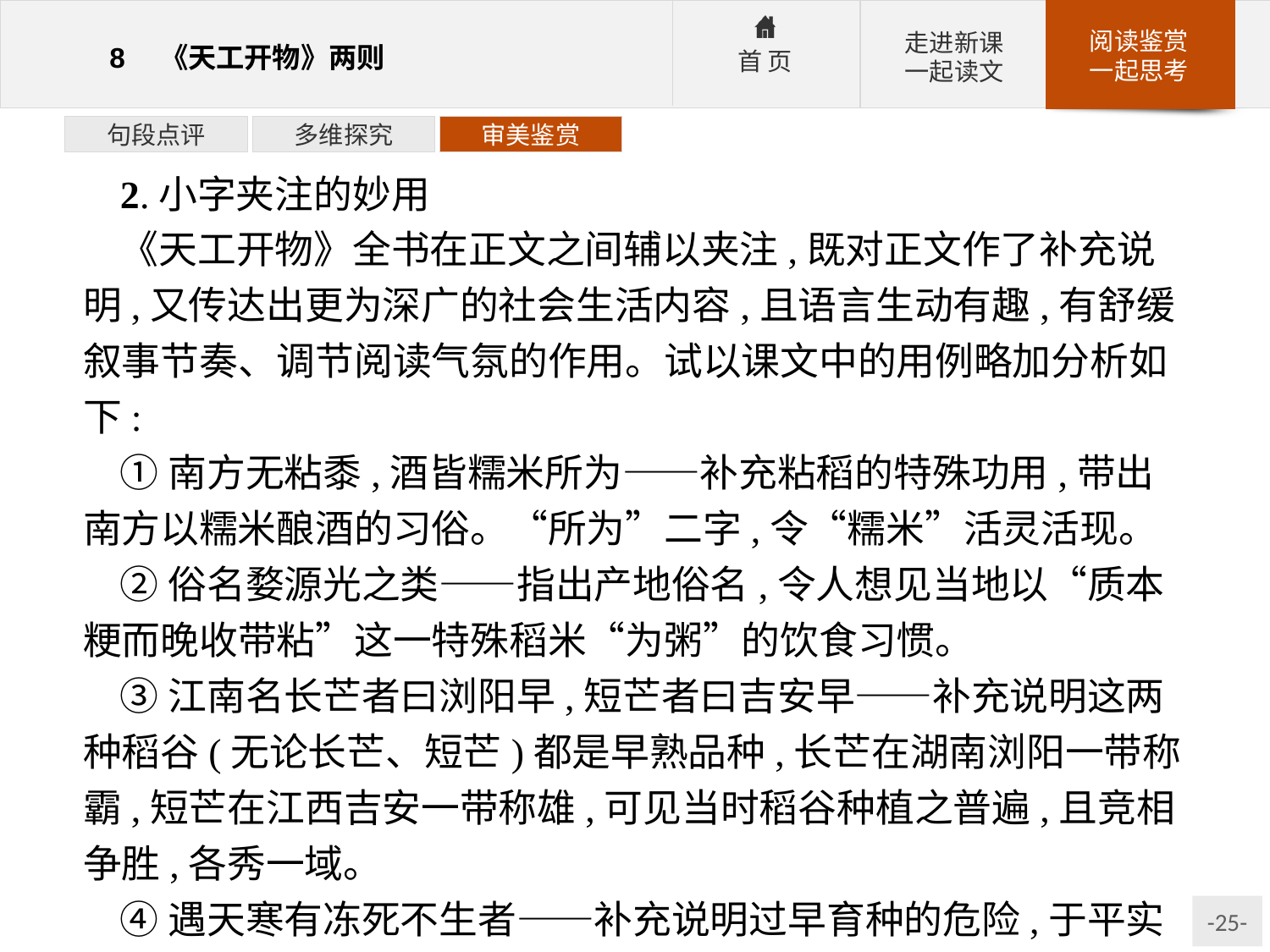

句段点评
多维探究
审美鉴赏
2.小字夹注的妙用
《天工开物》全书在正文之间辅以夹注,既对正文作了补充说明,又传达出更为深广的社会生活内容,且语言生动有趣,有舒缓叙事节奏、调节阅读气氛的作用。试以课文中的用例略加分析如下:
①南方无粘黍,酒皆糯米所为——补充粘稻的特殊功用,带出南方以糯米酿酒的习俗。“所为”二字,令“糯米”活灵活现。
②俗名婺源光之类——指出产地俗名,令人想见当地以“质本粳而晚收带粘”这一特殊稻米“为粥”的饮食习惯。
③江南名长芒者曰浏阳早,短芒者曰吉安早——补充说明这两种稻谷(无论长芒、短芒)都是早熟品种,长芒在湖南浏阳一带称霸,短芒在江西吉安一带称雄,可见当时稻谷种植之普遍,且竞相争胜,各秀一域。
④遇天寒有冻死不生者——补充说明过早育种的危险,于平实的叙述中见出悲天悯人的情怀。